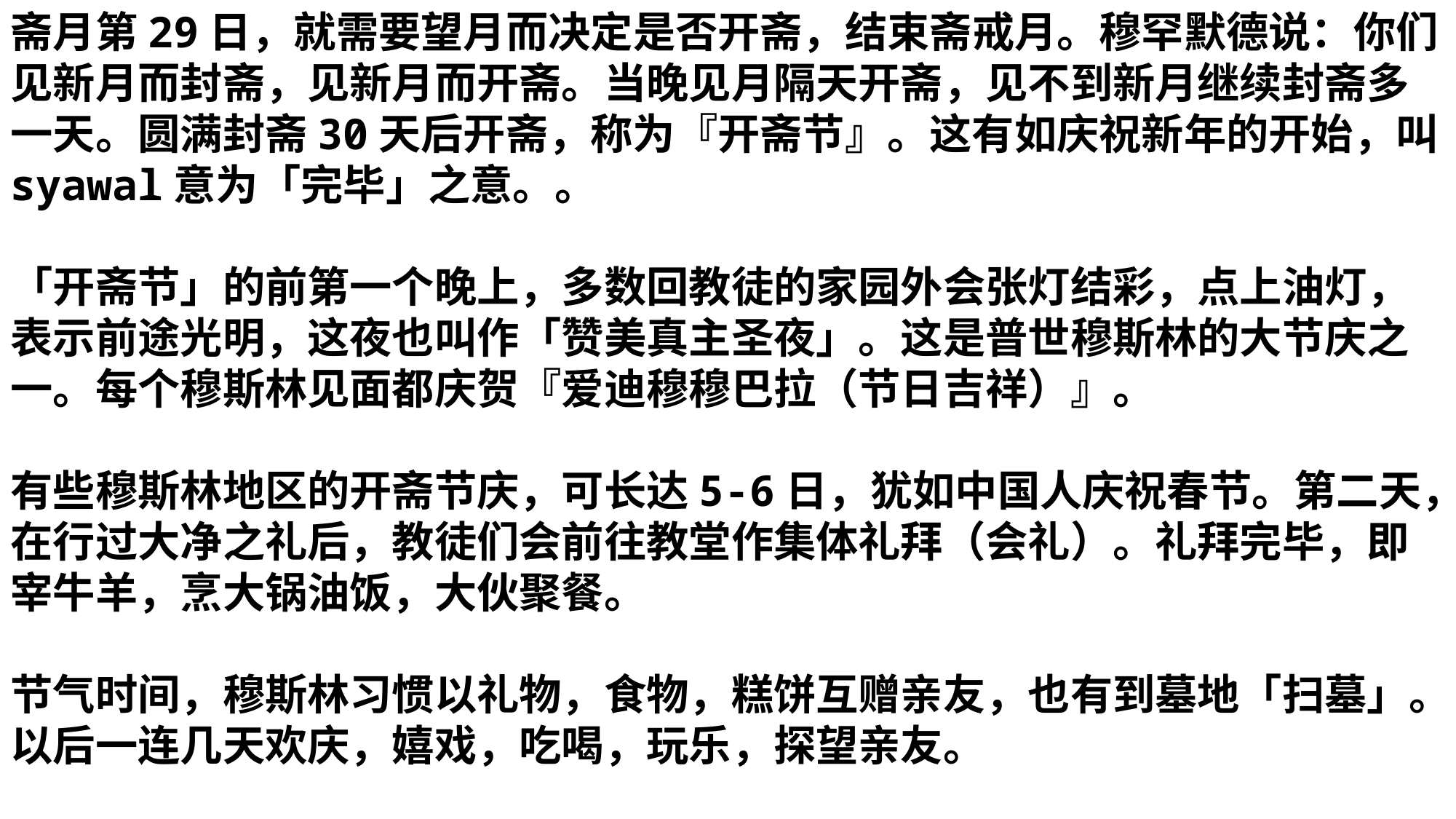

斋月第29日，就需要望月而决定是否开斋，结束斋戒月。穆罕默德说：你们见新月而封斋，见新月而开斋。当晚见月隔天开斋，见不到新月继续封斋多一天。圆满封斋30天后开斋，称为『开斋节』。这有如庆祝新年的开始，叫syawal意为「完毕」之意。。

「开斋节」的前第一个晚上，多数回教徒的家园外会张灯结彩，点上油灯，表示前途光明，这夜也叫作「赞美真主圣夜」。这是普世穆斯林的大节庆之一。每个穆斯林见面都庆贺『爱迪穆穆巴拉（节日吉祥）』。

有些穆斯林地区的开斋节庆，可长达5-6日，犹如中国人庆祝春节。第二天，在行过大净之礼后，教徒们会前往教堂作集体礼拜（会礼）。礼拜完毕，即宰牛羊，烹大锅油饭，大伙聚餐。

节气时间，穆斯林习惯以礼物，食物，糕饼互赠亲友，也有到墓地「扫墓」。以后一连几天欢庆，嬉戏，吃喝，玩乐，探望亲友。